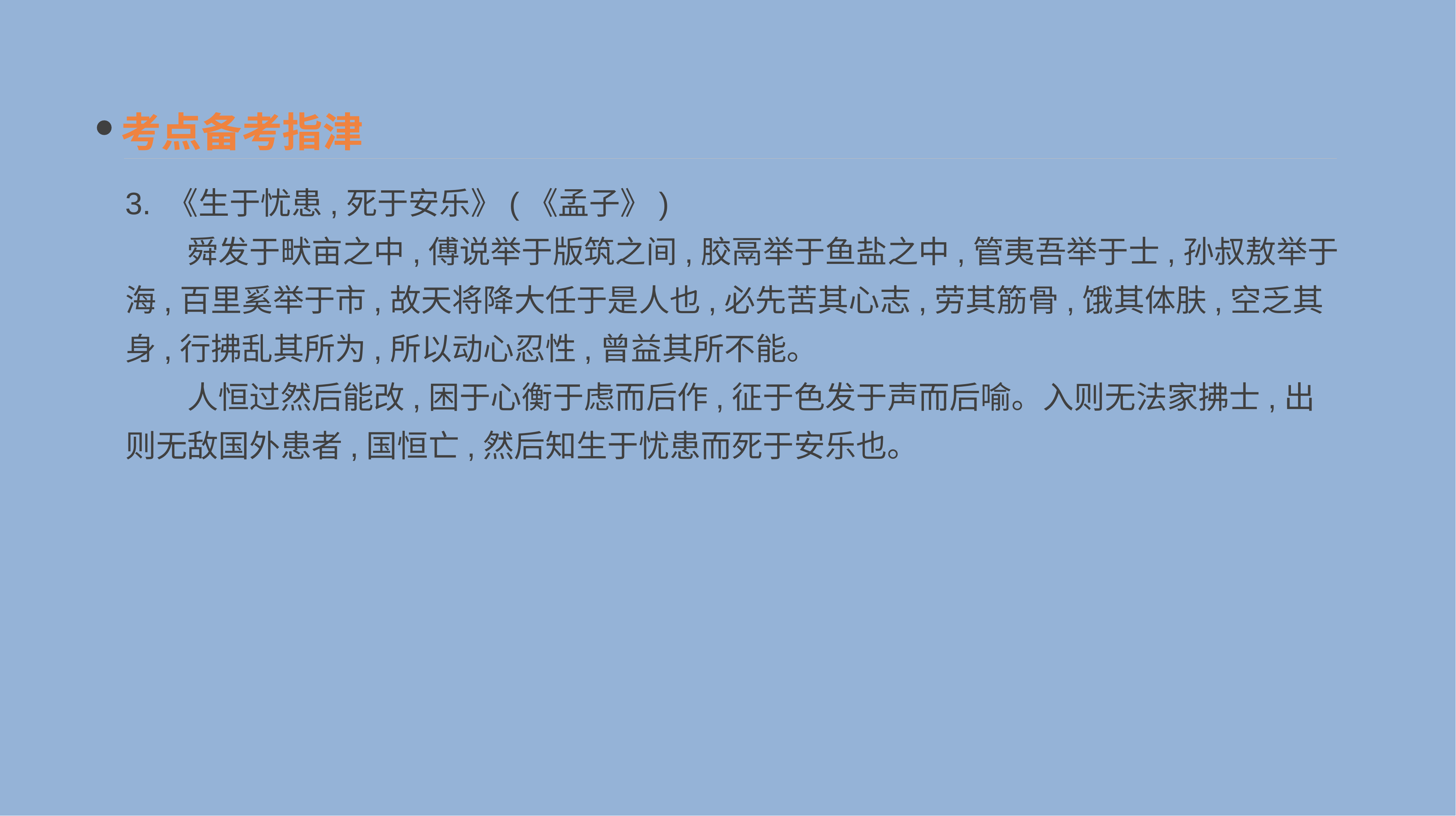

考点备考指津

3. 《生于忧患,死于安乐》(《孟子》)
　　舜发于畎亩之中,傅说举于版筑之间,胶鬲举于鱼盐之中,管夷吾举于士,孙叔敖举于海,百里奚举于市,故天将降大任于是人也,必先苦其心志,劳其筋骨,饿其体肤,空乏其身,行拂乱其所为,所以动心忍性,曾益其所不能。
　　人恒过然后能改,困于心衡于虑而后作,征于色发于声而后喻。入则无法家拂士,出则无敌国外患者,国恒亡,然后知生于忧患而死于安乐也。